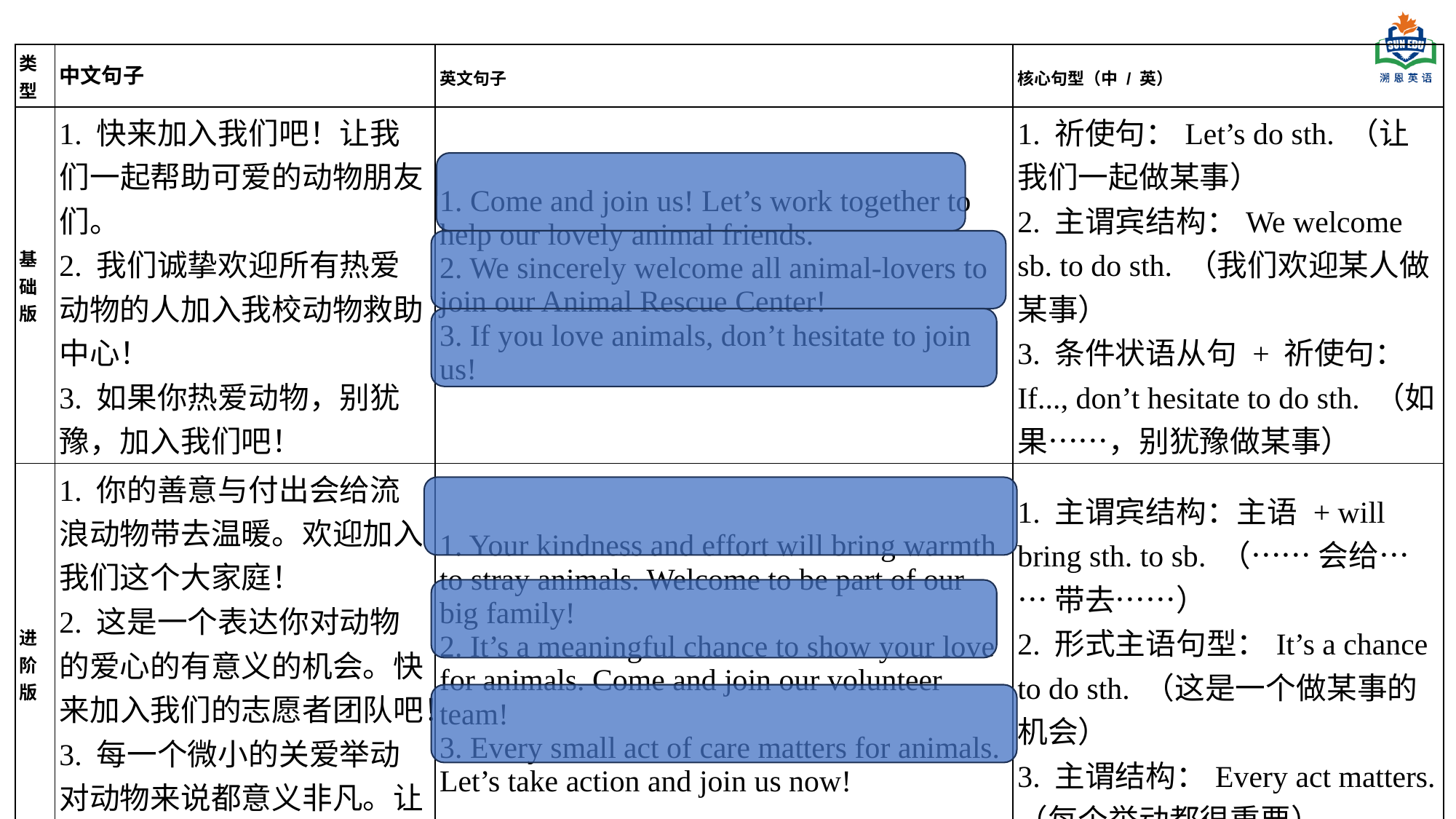

| 类型 | 中文句子 | 英文句子 | 核心句型（中 / 英） |
| --- | --- | --- | --- |
| 基础版 | 1. 快来加入我们吧！让我们一起帮助可爱的动物朋友们。 2. 我们诚挚欢迎所有热爱动物的人加入我校动物救助中心！ 3. 如果你热爱动物，别犹豫，加入我们吧！ | 1. Come and join us! Let’s work together to help our lovely animal friends. 2. We sincerely welcome all animal-lovers to join our Animal Rescue Center! 3. If you love animals, don’t hesitate to join us! | 1. 祈使句：Let’s do sth. （让我们一起做某事） 2. 主谓宾结构：We welcome sb. to do sth. （我们欢迎某人做某事） 3. 条件状语从句 + 祈使句：If..., don’t hesitate to do sth. （如果……，别犹豫做某事） |
| 进阶版 | 1. 你的善意与付出会给流浪动物带去温暖。欢迎加入我们这个大家庭！ 2. 这是一个表达你对动物的爱心的有意义的机会。快来加入我们的志愿者团队吧！ 3. 每一个微小的关爱举动对动物来说都意义非凡。让我们行动起来，加入我们！ | 1. Your kindness and effort will bring warmth to stray animals. Welcome to be part of our big family! 2. It’s a meaningful chance to show your love for animals. Come and join our volunteer team! 3. Every small act of care matters for animals. Let’s take action and join us now! | 1. 主谓宾结构：主语 + will bring sth. to sb. （…… 会给…… 带去……） 2. 形式主语句型：It’s a chance to do sth. （这是一个做某事的机会） 3. 主谓结构：Every act matters. （每个举动都很重要） |